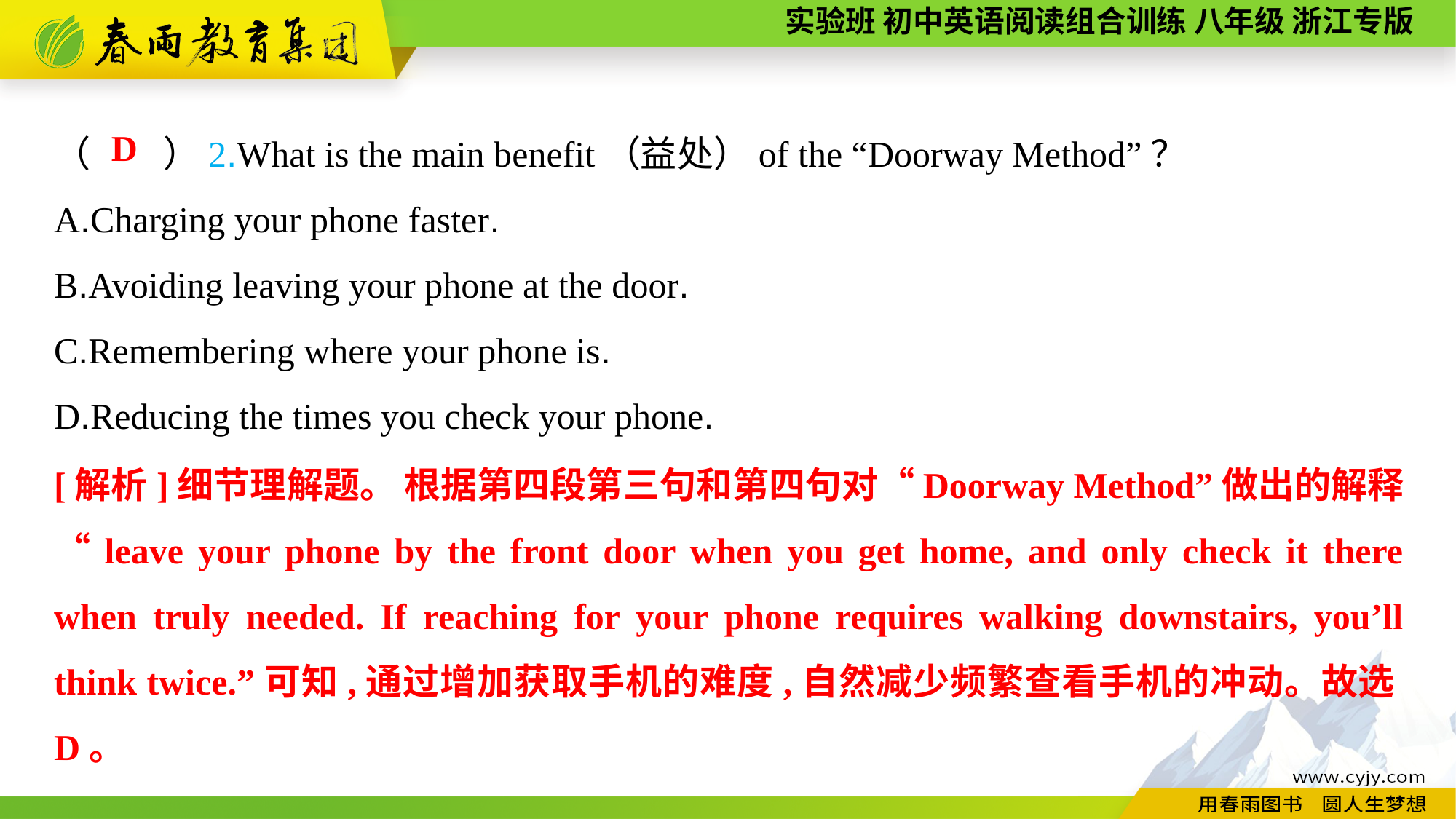

（　　）2.What is the main benefit（益处）of the “Doorway Method”？
A.Charging your phone faster.
B.Avoiding leaving your phone at the door.
C.Remembering where your phone is.
D.Reducing the times you check your phone.
D
[解析]细节理解题。 根据第四段第三句和第四句对“Doorway Method”做出的解释“leave your phone by the front door when you get home, and only check it there when truly needed. If reaching for your phone requires walking downstairs, you’ll think twice.”可知,通过增加获取手机的难度,自然减少频繁查看手机的冲动。故选D。